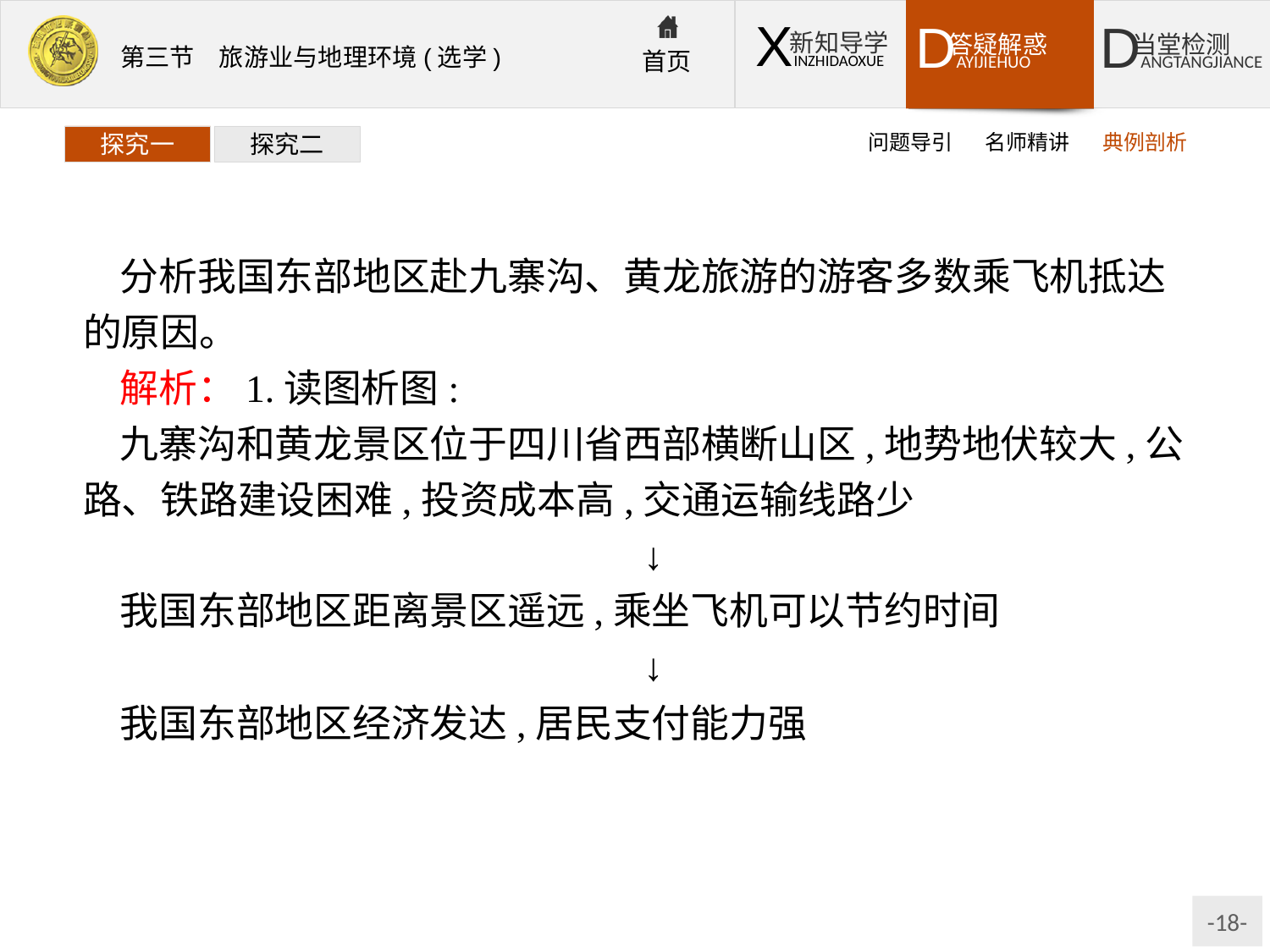

问题导引
名师精讲
典例剖析
探究一
探究二
分析我国东部地区赴九寨沟、黄龙旅游的游客多数乘飞机抵达的原因。
解析：1.读图析图:
九寨沟和黄龙景区位于四川省西部横断山区,地势地伏较大,公路、铁路建设困难,投资成本高,交通运输线路少
↓
我国东部地区距离景区遥远,乘坐飞机可以节约时间
↓
我国东部地区经济发达,居民支付能力强